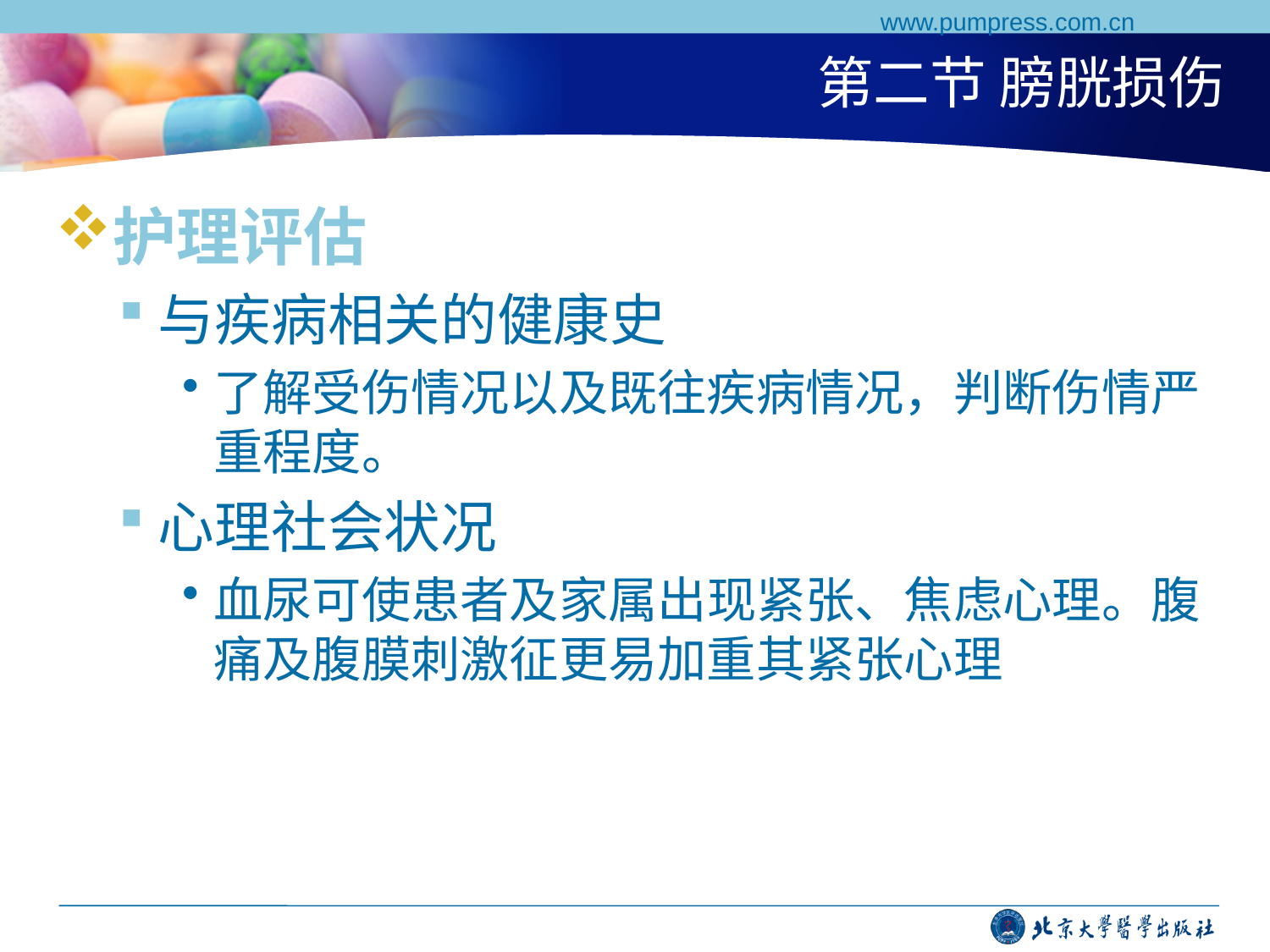

www.pumpress.com.cn
# 第二节 膀胱损伤
护理评估
与疾病相关的健康史
了解受伤情况以及既往疾病情况，判断伤情严重程度。
心理社会状况
血尿可使患者及家属出现紧张、焦虑心理。腹痛及腹膜刺激征更易加重其紧张心理